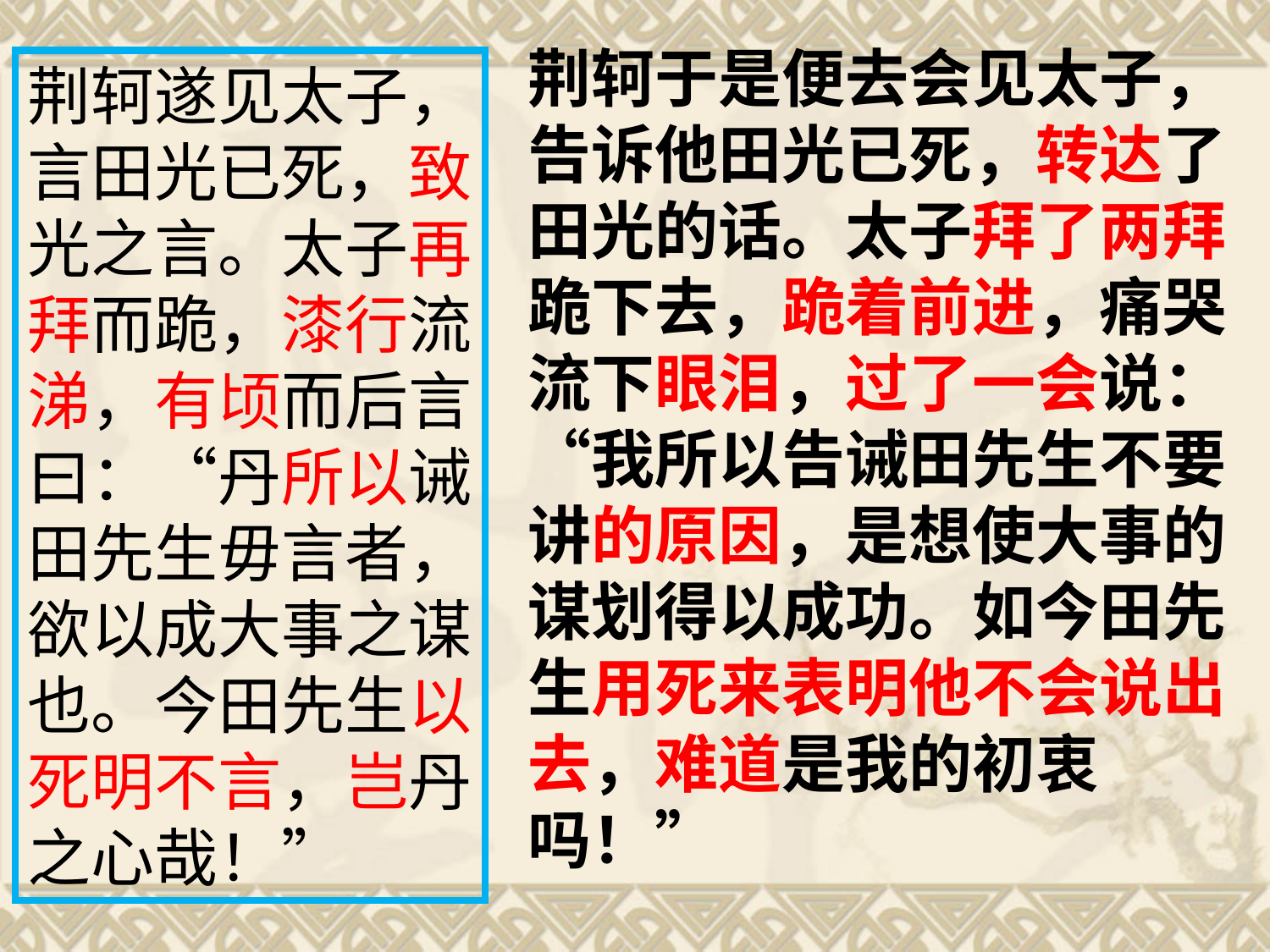

荆轲于是便去会见太子，告诉他田光已死，转达了田光的话。太子拜了两拜跪下去，跪着前进，痛哭流下眼泪，过了一会说：“我所以告诫田先生不要讲的原因，是想使大事的谋划得以成功。如今田先生用死来表明他不会说出去，难道是我的初衷吗！”
荆轲遂见太子，言田光已死，致光之言。太子再拜而跪，漆行流涕，有顷而后言曰：“丹所以诫田先生毋言者，欲以成大事之谋也。今田先生以死明不言，岂丹之心哉！”